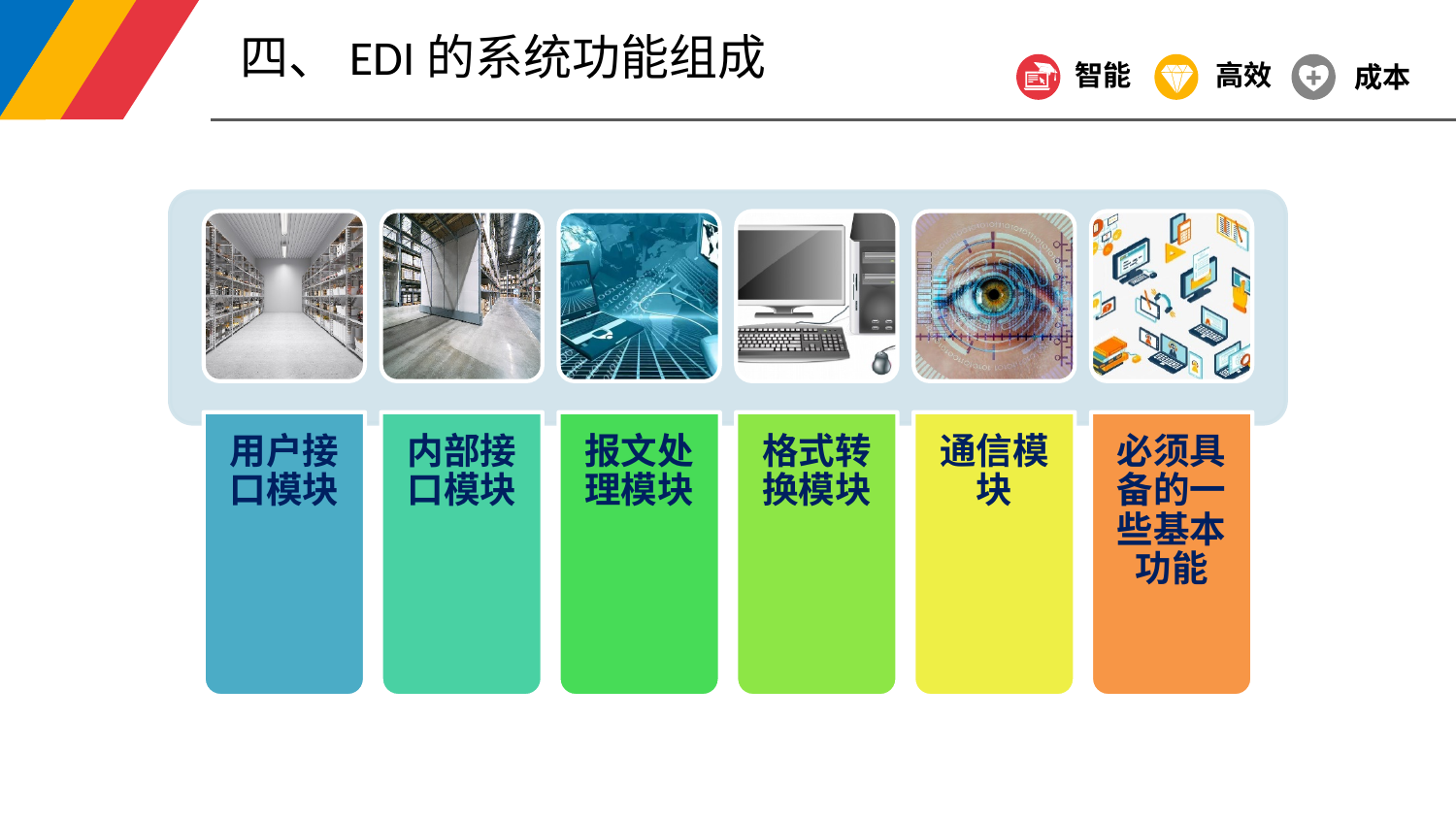

四、EDI的系统功能组成
智能
高效
成本
用户接口模块
内部接口模块
报文处理模块
格式转换模块
通信模块
必须具备的一些基本功能